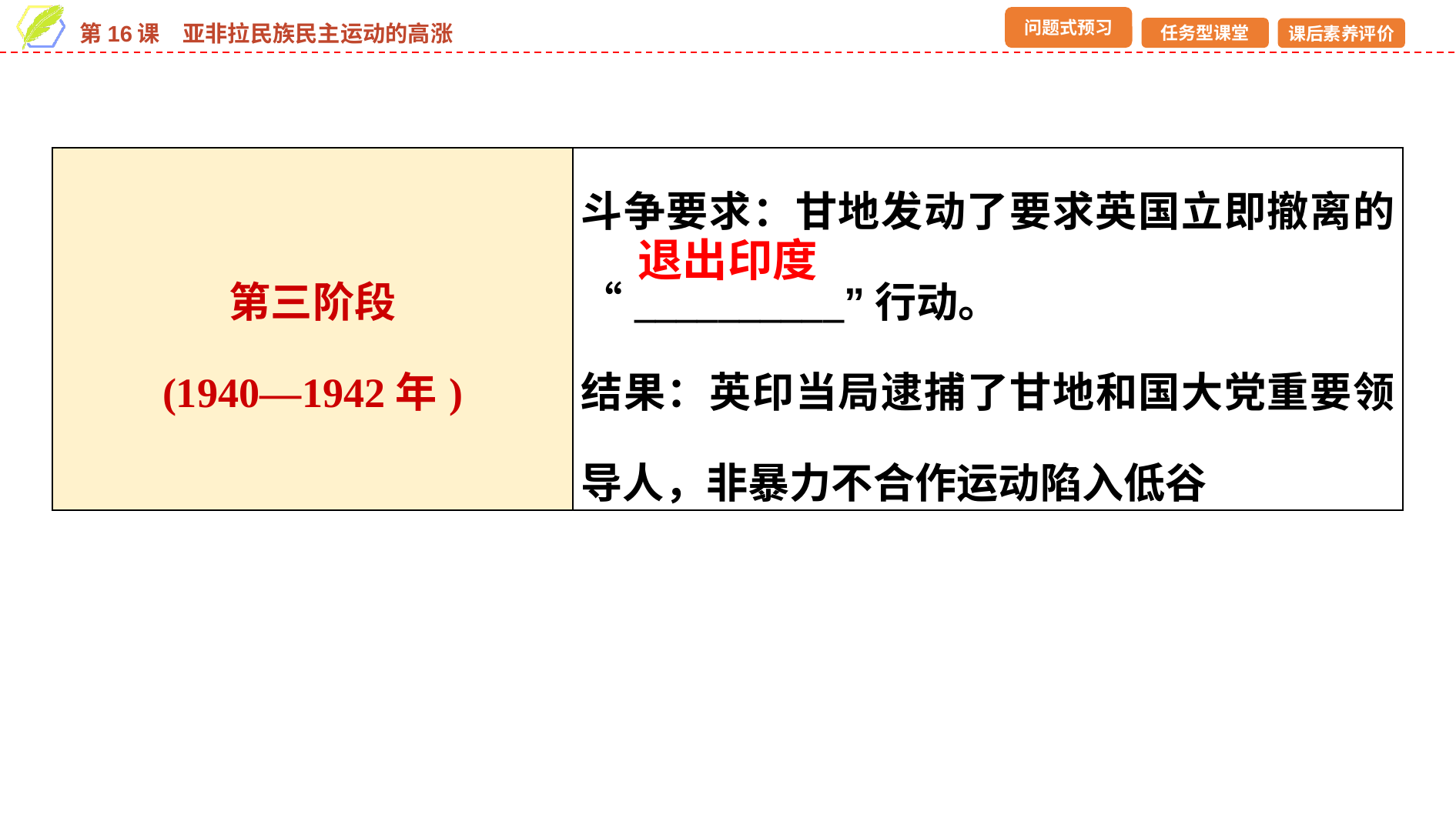

| 第三阶段 (1940—1942年) | 斗争要求：甘地发动了要求英国立即撤离的“\_\_\_\_\_\_\_\_\_\_”行动。 结果：英印当局逮捕了甘地和国大党重要领导人，非暴力不合作运动陷入低谷 |
| --- | --- |
退出印度